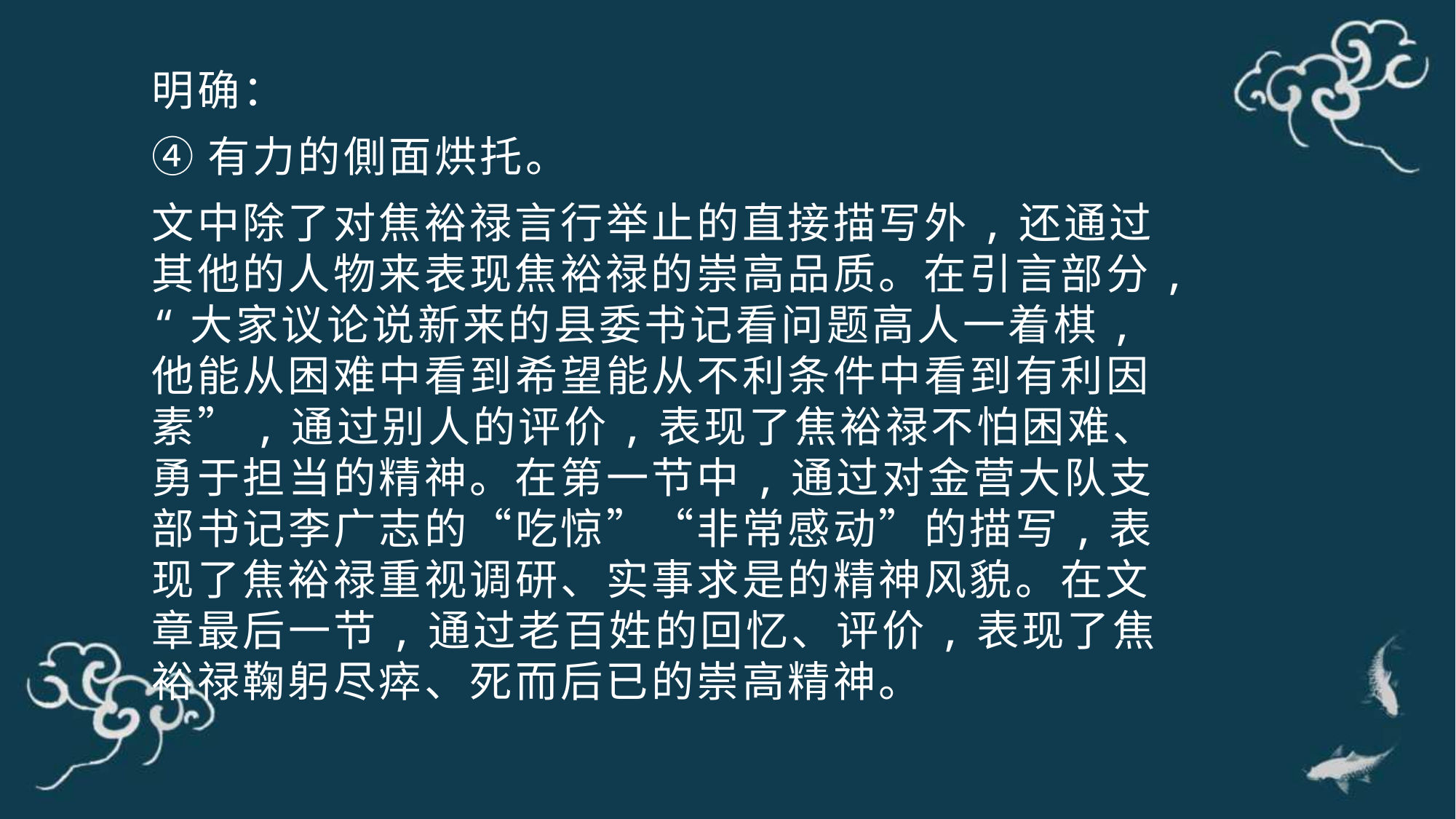

明确：
④有力的側面烘托。
文中除了对焦裕禄言行举止的直接描写外,还通过其他的人物来表现焦裕禄的崇高品质。在引言部分,“大家议论说新来的县委书记看问题高人一着棋,他能从困难中看到希望能从不利条件中看到有利因素”,通过别人的评价,表现了焦裕禄不怕困难、勇于担当的精神。在第一节中,通过对金营大队支部书记李广志的“吃惊”“非常感动”的描写,表现了焦裕禄重视调研、实事求是的精神风貌。在文章最后一节,通过老百姓的回忆、评价,表现了焦裕禄鞠躬尽瘁、死而后已的崇高精神。